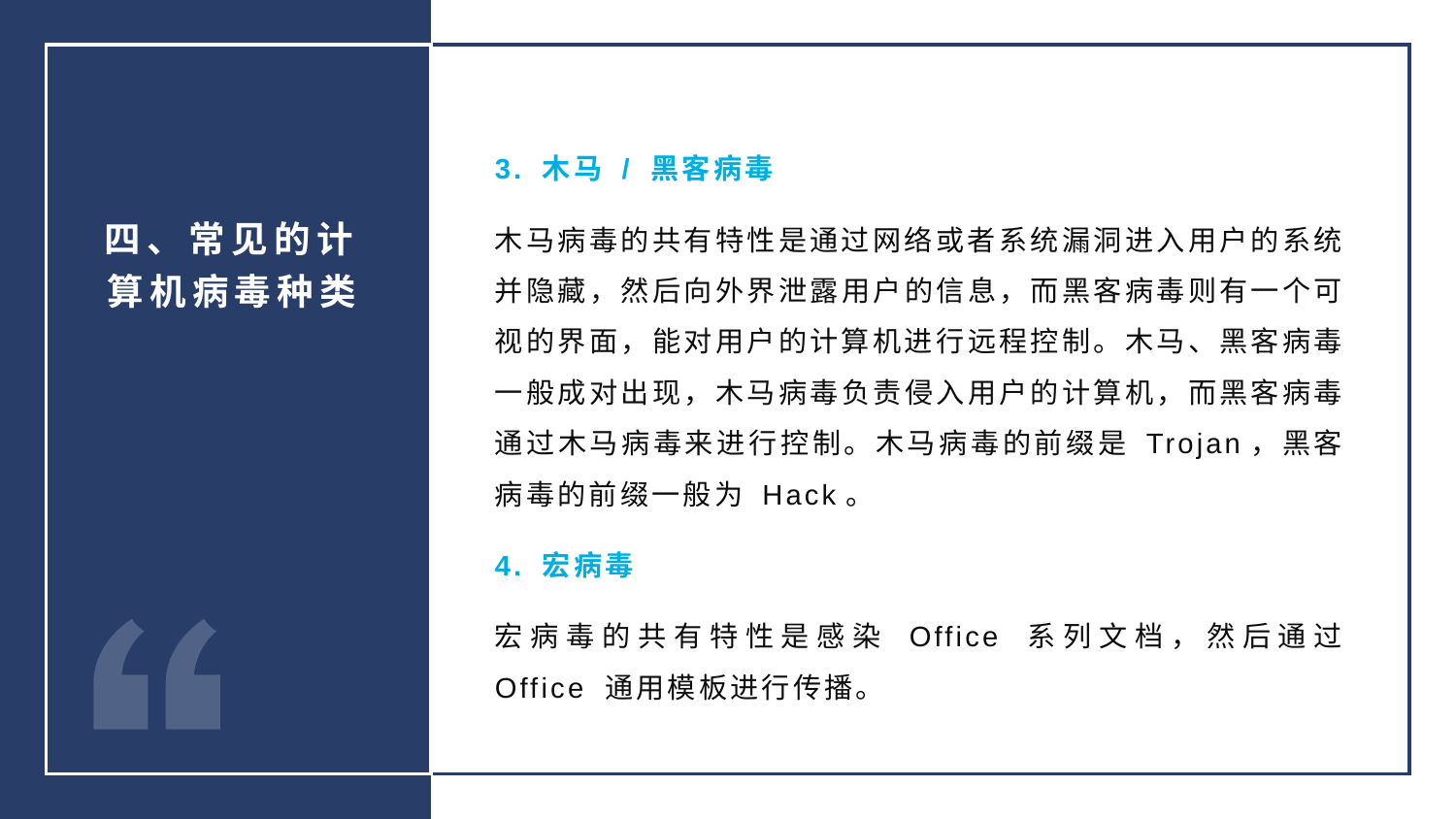

3. 木马 / 黑客病毒
木马病毒的共有特性是通过网络或者系统漏洞进入用户的系统并隐藏，然后向外界泄露用户的信息，而黑客病毒则有一个可视的界面，能对用户的计算机进行远程控制。木马、黑客病毒一般成对出现，木马病毒负责侵入用户的计算机，而黑客病毒通过木马病毒来进行控制。木马病毒的前缀是 Trojan，黑客病毒的前缀一般为 Hack。
4. 宏病毒
宏病毒的共有特性是感染 Office 系列文档，然后通过 Office 通用模板进行传播。
四、常见的计算机病毒种类